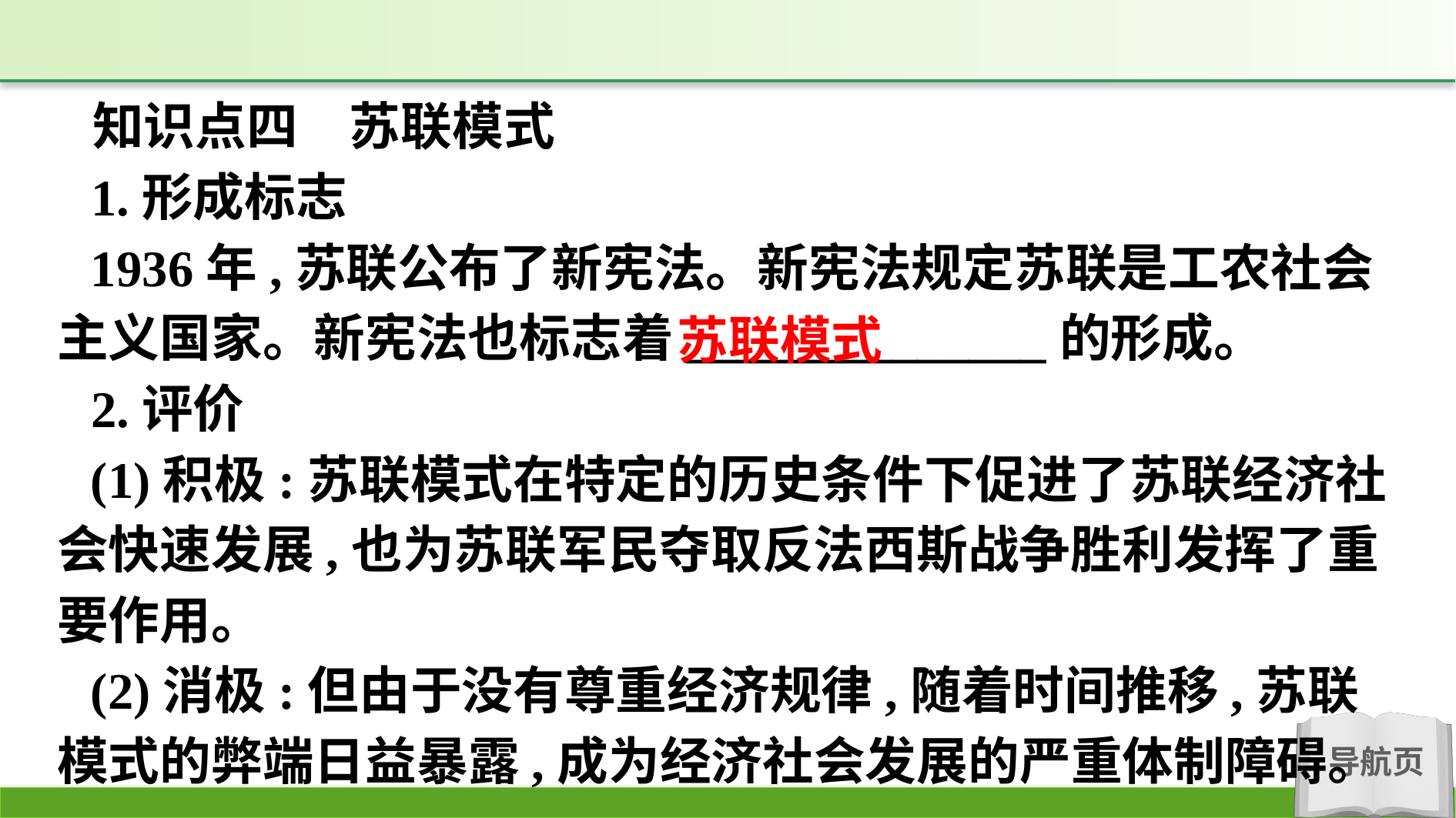

知识点四　苏联模式
1.形成标志
1936年,苏联公布了新宪法。新宪法规定苏联是工农社会主义国家。新宪法也标志着______________的形成。
2.评价
(1)积极:苏联模式在特定的历史条件下促进了苏联经济社会快速发展,也为苏联军民夺取反法西斯战争胜利发挥了重要作用。
(2)消极:但由于没有尊重经济规律,随着时间推移,苏联模式的弊端日益暴露,成为经济社会发展的严重体制障碍。
苏联模式